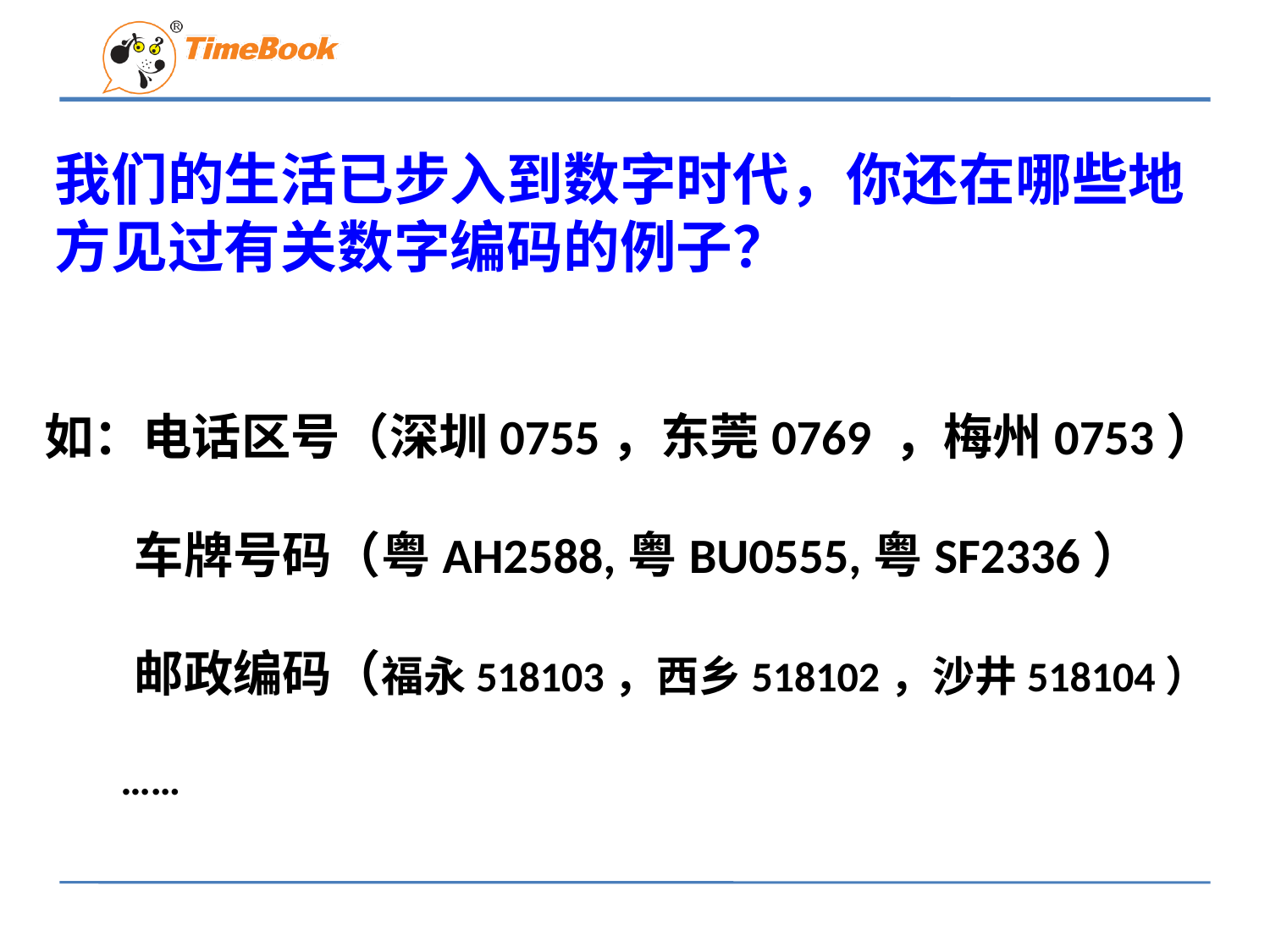

我们的生活已步入到数字时代，你还在哪些地方见过有关数字编码的例子？
如：电话区号（深圳0755，东莞0769 ，梅州0753）

       车牌号码（粤AH2588,粤BU0555,粤SF2336）

       邮政编码（福永518103，西乡518102，沙井518104）

        ……